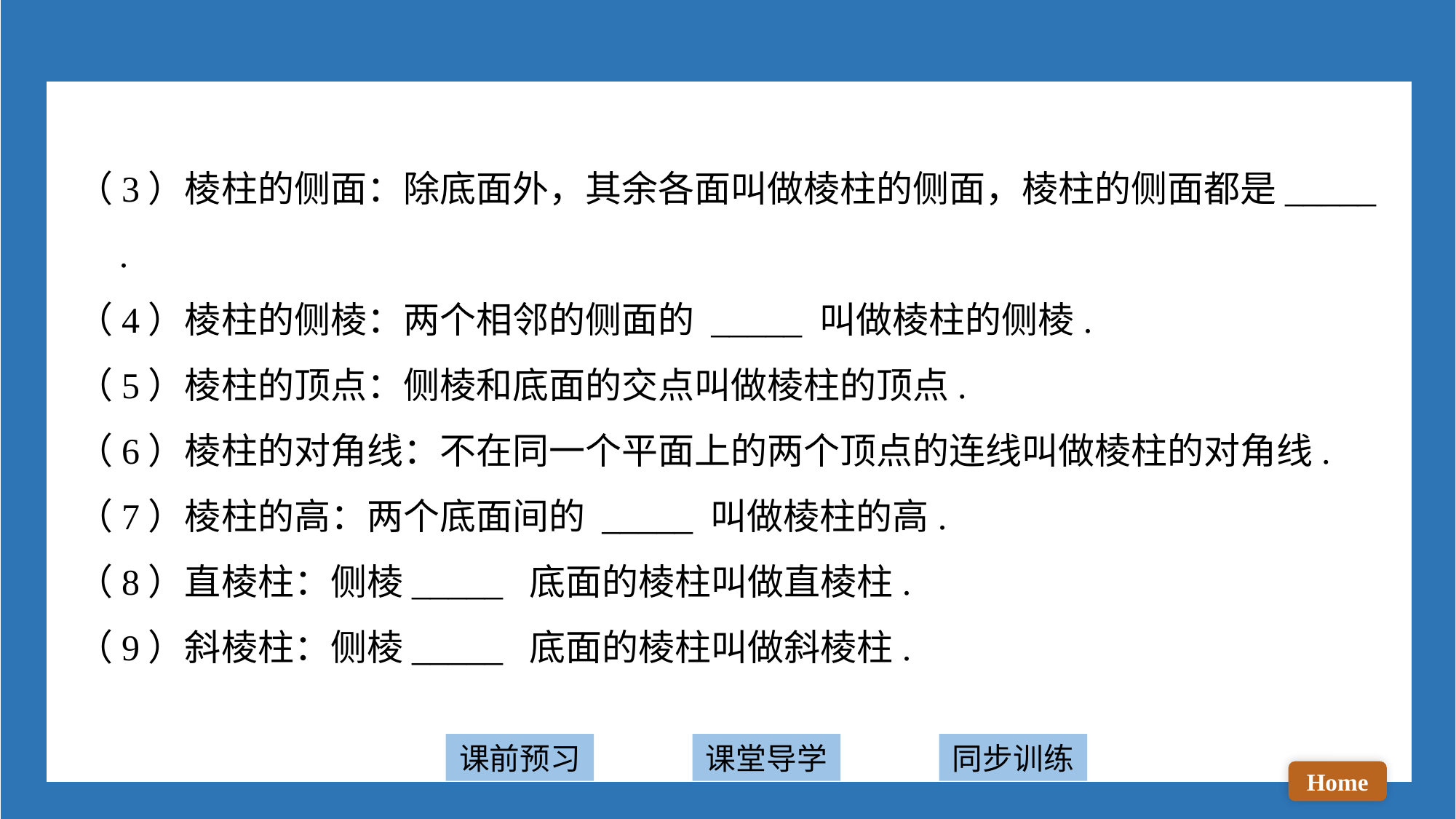

（3）棱柱的侧面：除底面外，其余各面叫做棱柱的侧面，棱柱的侧面都是_____ .
（4）棱柱的侧棱：两个相邻的侧面的 _____ 叫做棱柱的侧棱.
（5）棱柱的顶点：侧棱和底面的交点叫做棱柱的顶点.
（6）棱柱的对角线：不在同一个平面上的两个顶点的连线叫做棱柱的对角线.
（7）棱柱的高：两个底面间的 _____ 叫做棱柱的高.
（8）直棱柱：侧棱_____  底面的棱柱叫做直棱柱.
（9）斜棱柱：侧棱_____  底面的棱柱叫做斜棱柱.